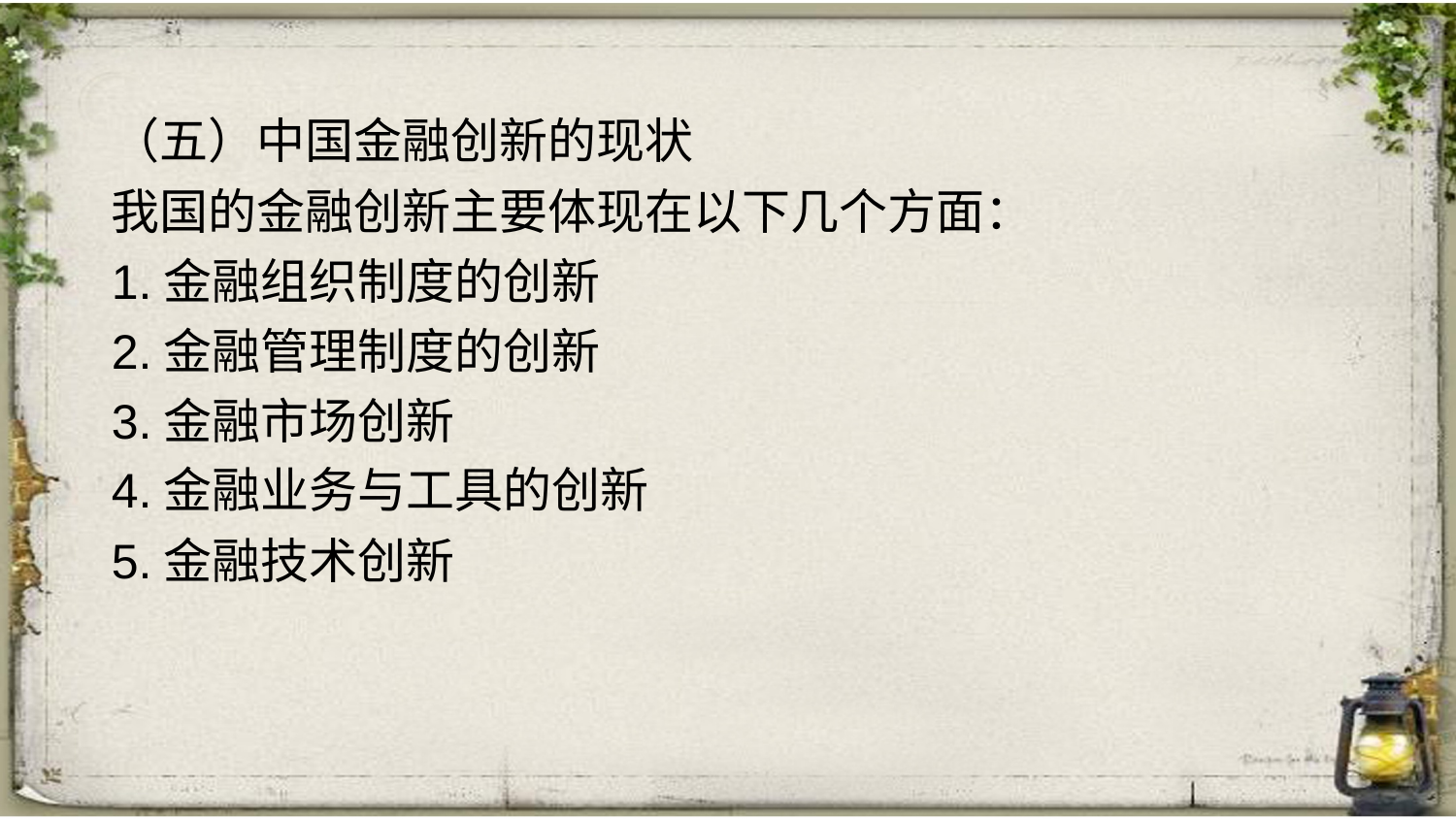

（五）中国金融创新的现状
我国的金融创新主要体现在以下几个方面：
1.金融组织制度的创新
2.金融管理制度的创新
3.金融市场创新
4.金融业务与工具的创新
5.金融技术创新